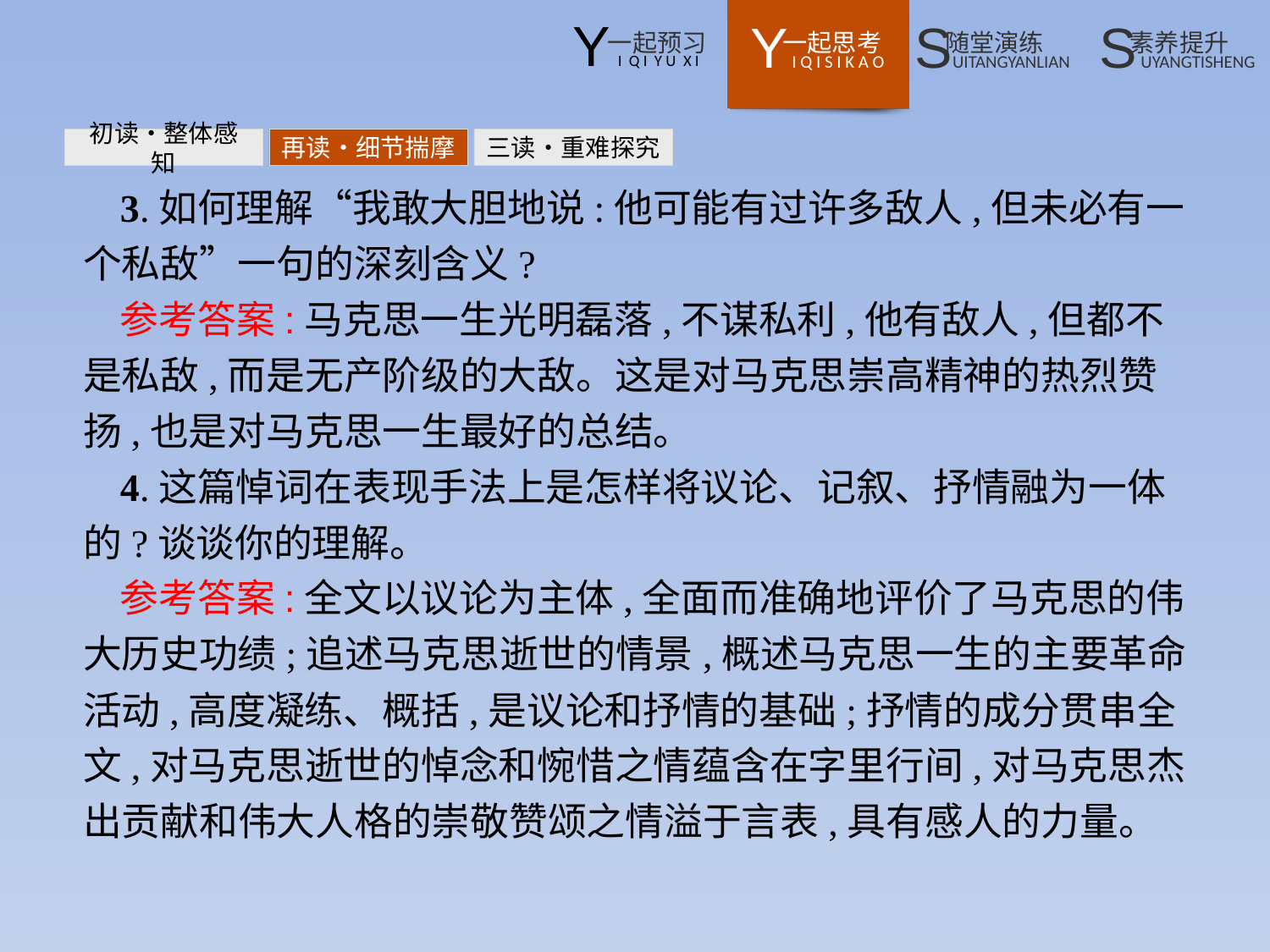

初读•整体感知
再读•细节揣摩
三读•重难探究
3.如何理解“我敢大胆地说:他可能有过许多敌人,但未必有一个私敌”一句的深刻含义?
参考答案:马克思一生光明磊落,不谋私利,他有敌人,但都不是私敌,而是无产阶级的大敌。这是对马克思崇高精神的热烈赞扬,也是对马克思一生最好的总结。
4.这篇悼词在表现手法上是怎样将议论、记叙、抒情融为一体的?谈谈你的理解。
参考答案:全文以议论为主体,全面而准确地评价了马克思的伟大历史功绩;追述马克思逝世的情景,概述马克思一生的主要革命活动,高度凝练、概括,是议论和抒情的基础;抒情的成分贯串全文,对马克思逝世的悼念和惋惜之情蕴含在字里行间,对马克思杰出贡献和伟大人格的崇敬赞颂之情溢于言表,具有感人的力量。